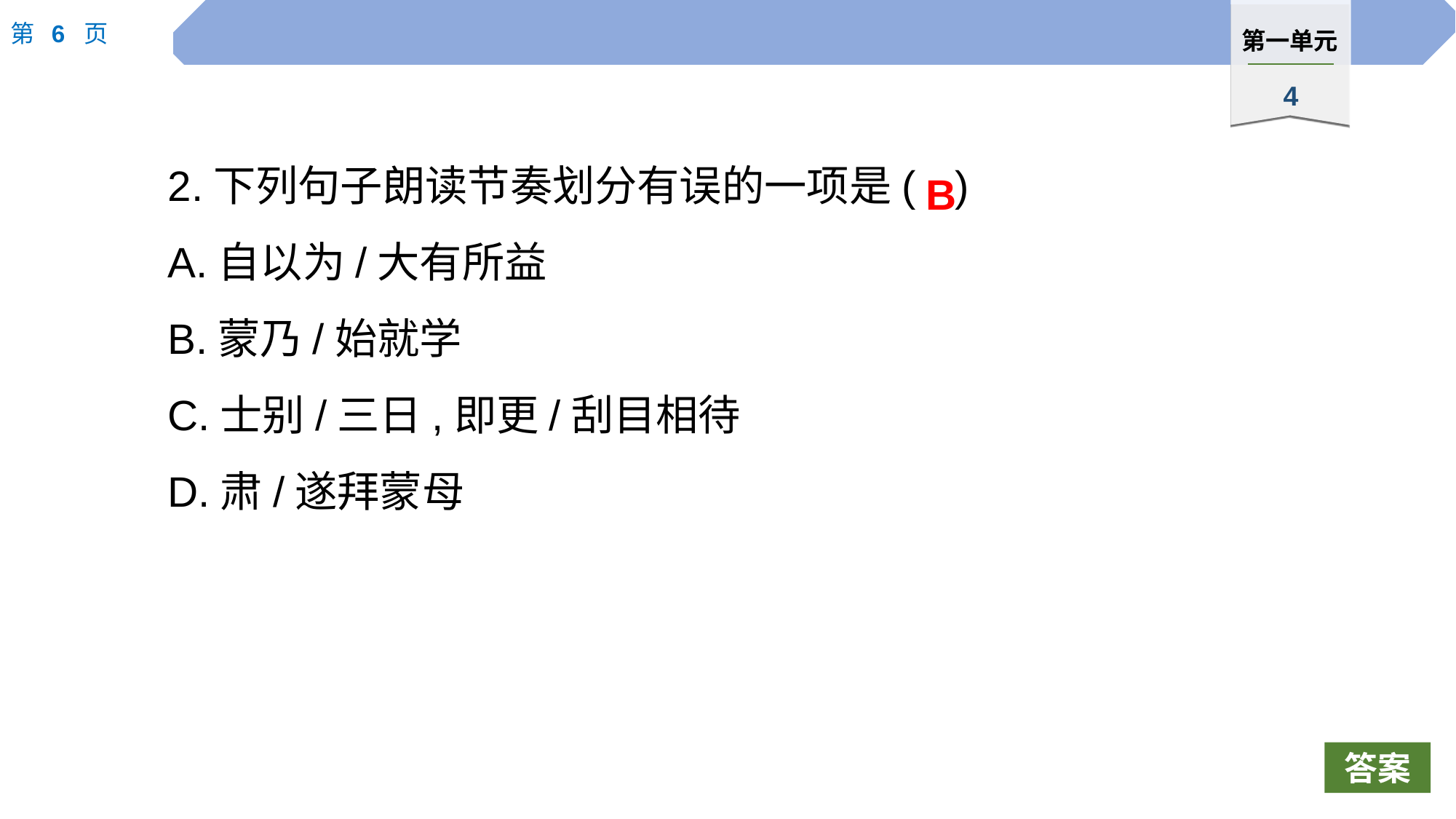

2.下列句子朗读节奏划分有误的一项是(	)
A.自以为/大有所益
B.蒙乃/始就学
C.士别/三日,即更/刮目相待
D.肃/遂拜蒙母
B
答案